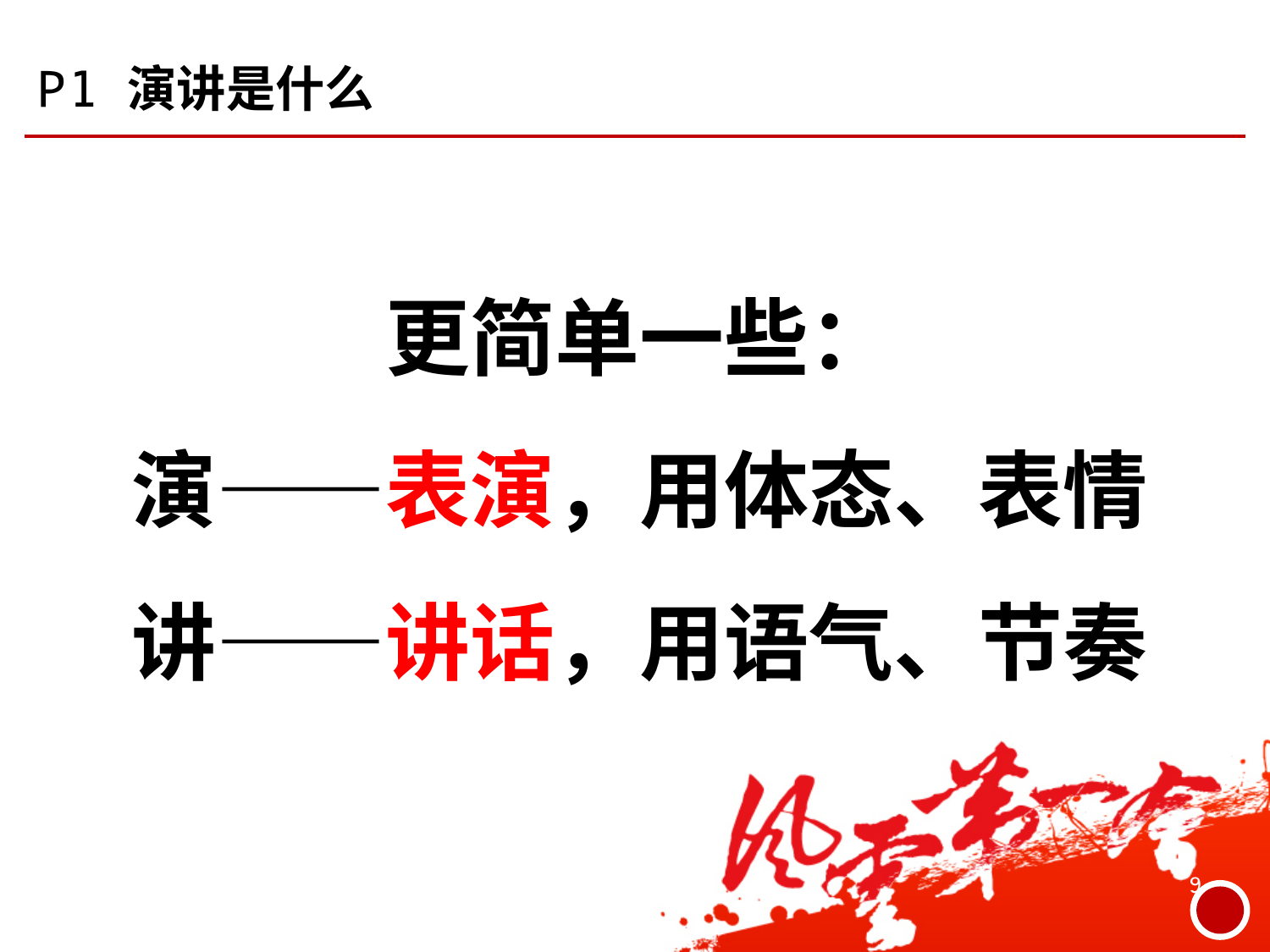

# P1 演讲是什么
更简单一些：
演——表演，用体态、表情
讲——讲话，用语气、节奏
9